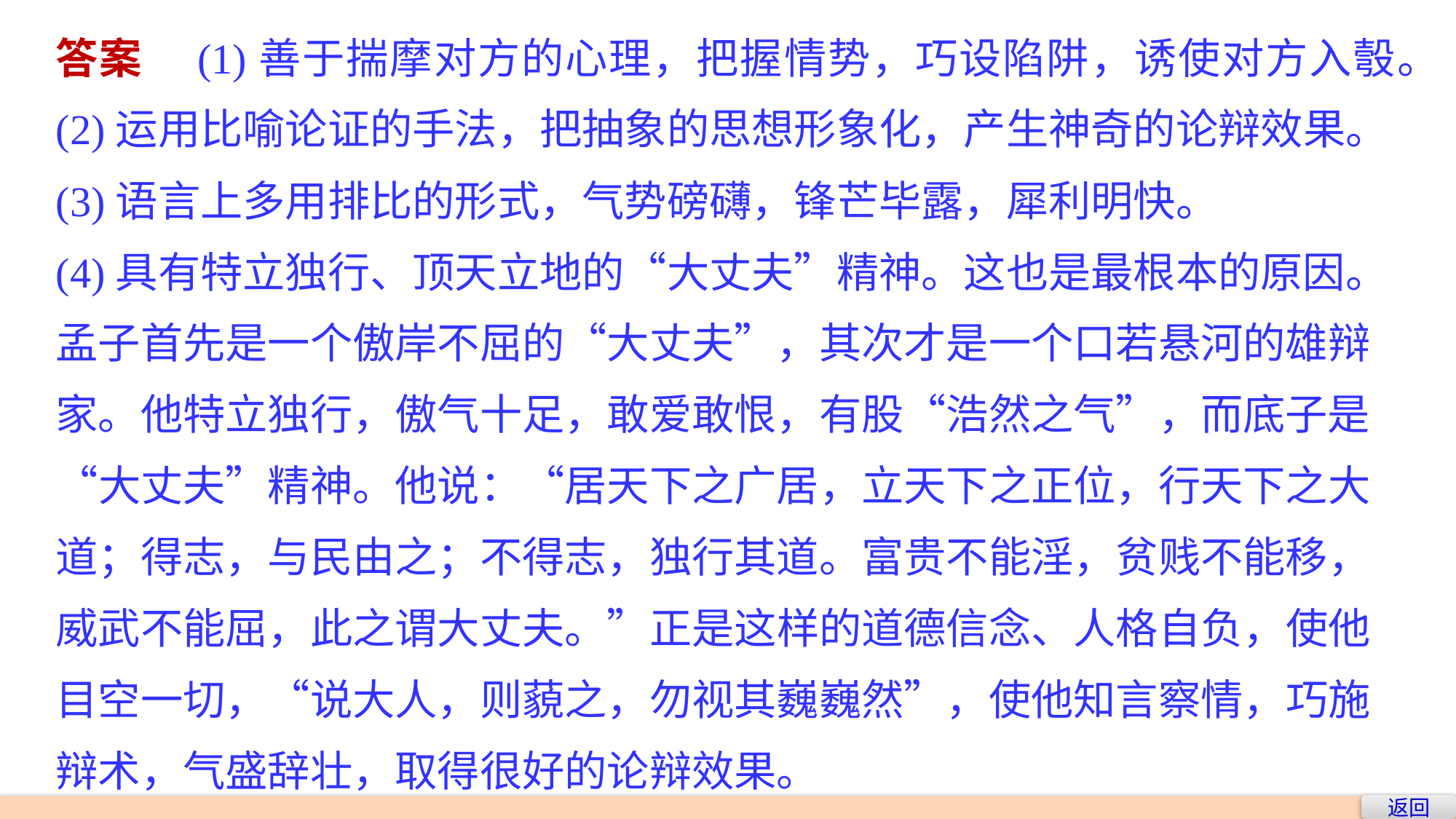

答案　(1)善于揣摩对方的心理，把握情势，巧设陷阱，诱使对方入彀。
(2)运用比喻论证的手法，把抽象的思想形象化，产生神奇的论辩效果。
(3)语言上多用排比的形式，气势磅礴，锋芒毕露，犀利明快。
(4)具有特立独行、顶天立地的“大丈夫”精神。这也是最根本的原因。孟子首先是一个傲岸不屈的“大丈夫”，其次才是一个口若悬河的雄辩家。他特立独行，傲气十足，敢爱敢恨，有股“浩然之气”，而底子是“大丈夫”精神。他说：“居天下之广居，立天下之正位，行天下之大道；得志，与民由之；不得志，独行其道。富贵不能淫，贫贱不能移，威武不能屈，此之谓大丈夫。”正是这样的道德信念、人格自负，使他目空一切，“说大人，则藐之，勿视其巍巍然”，使他知言察情，巧施辩术，气盛辞壮，取得很好的论辩效果。
返回